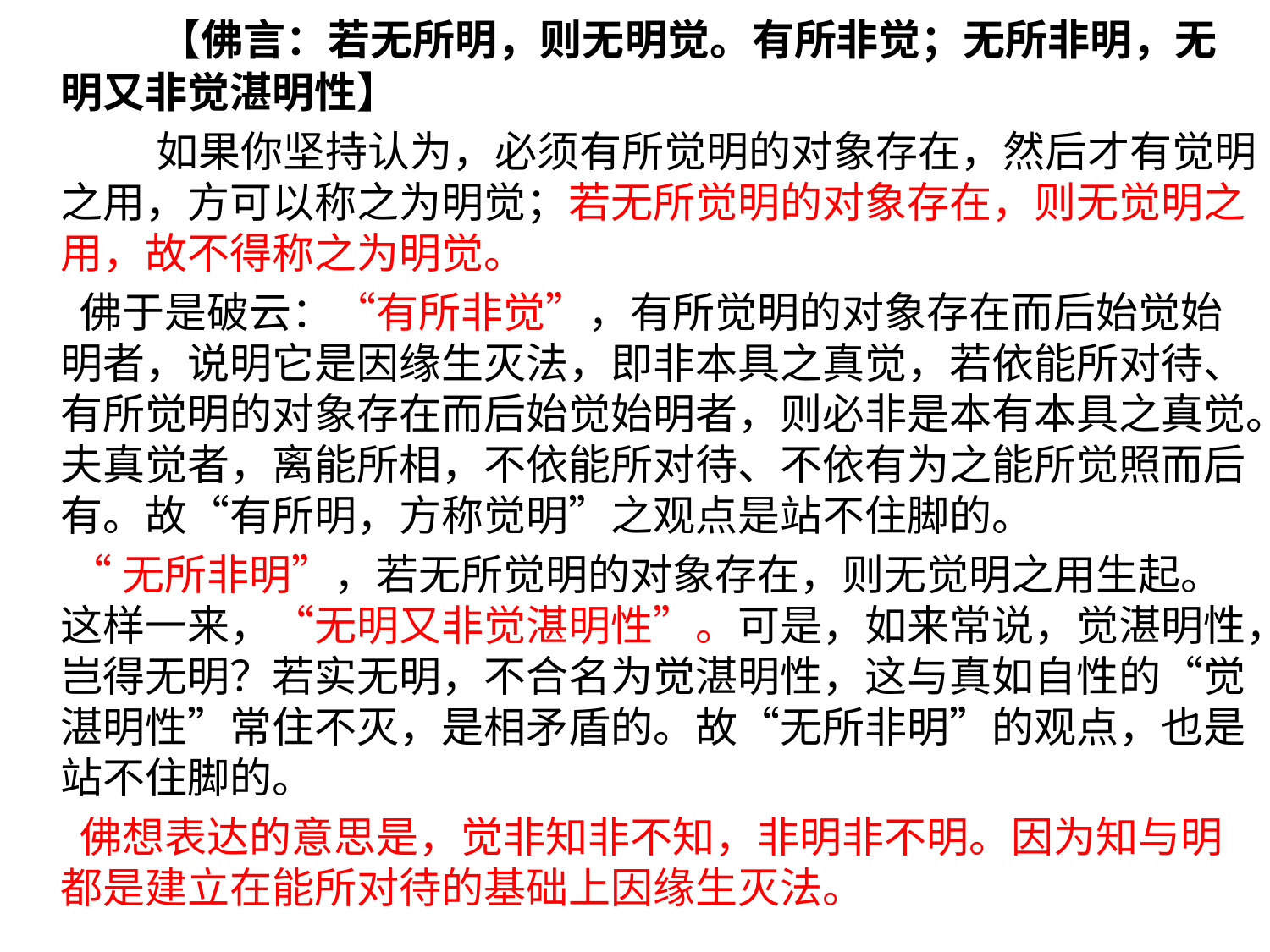

【佛言：若无所明，则无明觉。有所非觉；无所非明，无明又非觉湛明性】
              如果你坚持认为，必须有所觉明的对象存在，然后才有觉明之用，方可以称之为明觉；若无所觉明的对象存在，则无觉明之用，故不得称之为明觉。
      佛于是破云：“有所非觉”，有所觉明的对象存在而后始觉始明者，说明它是因缘生灭法，即非本具之真觉，若依能所对待、有所觉明的对象存在而后始觉始明者，则必非是本有本具之真觉。夫真觉者，离能所相，不依能所对待、不依有为之能所觉照而后有。故“有所明，方称觉明”之观点是站不住脚的。
      “无所非明”，若无所觉明的对象存在，则无觉明之用生起。这样一来，“无明又非觉湛明性”。可是，如来常说，觉湛明性，岂得无明？若实无明，不合名为觉湛明性，这与真如自性的“觉湛明性”常住不灭，是相矛盾的。故“无所非明”的观点，也是站不住脚的。
      佛想表达的意思是，觉非知非不知，非明非不明。因为知与明都是建立在能所对待的基础上因缘生灭法。